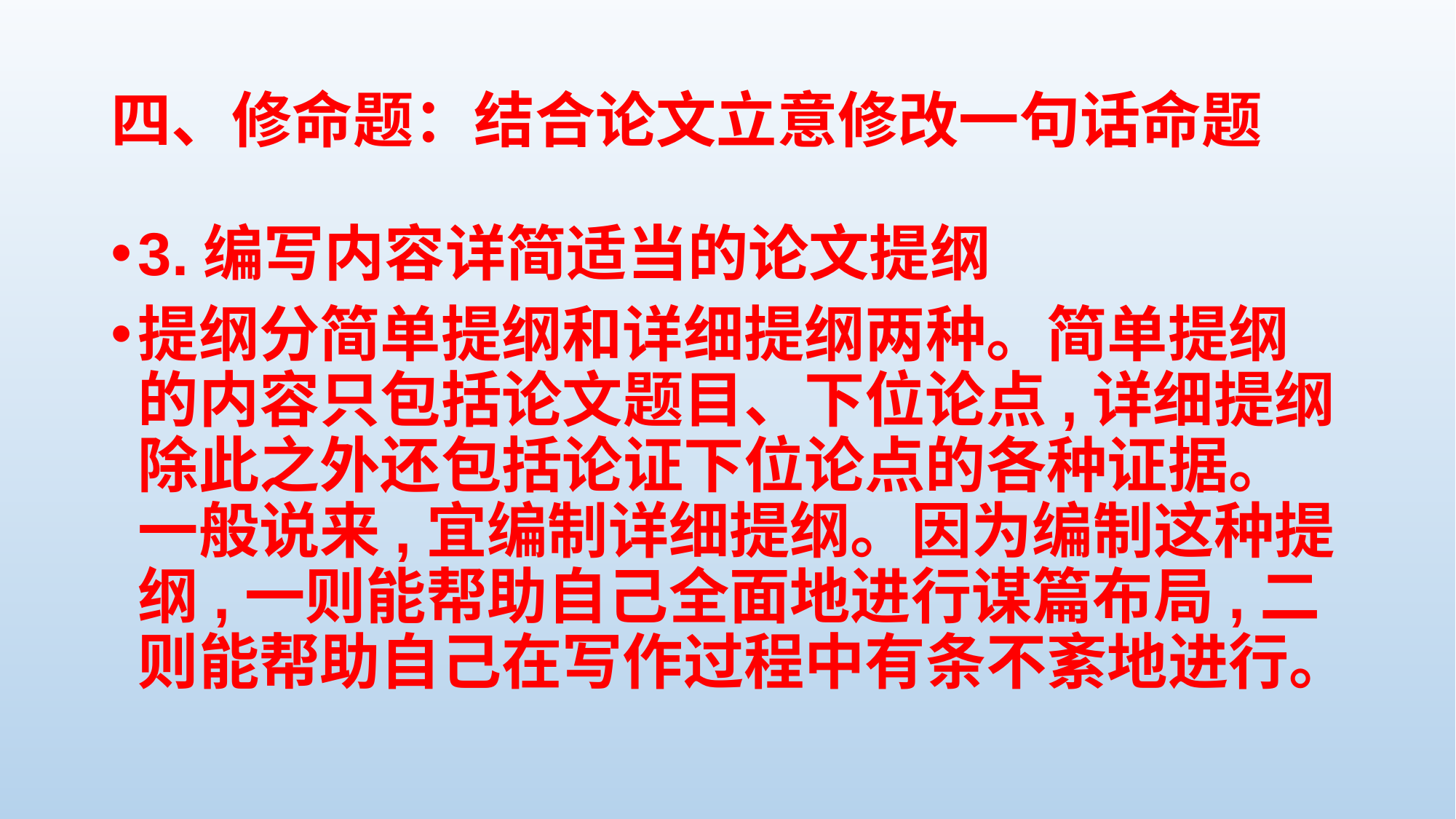

# 四、修命题：结合论文立意修改一句话命题
3.编写内容详简适当的论文提纲
提纲分简单提纲和详细提纲两种。简单提纲的内容只包括论文题目、下位论点,详细提纲除此之外还包括论证下位论点的各种证据。一般说来,宜编制详细提纲。因为编制这种提纲,一则能帮助自己全面地进行谋篇布局,二则能帮助自己在写作过程中有条不紊地进行。